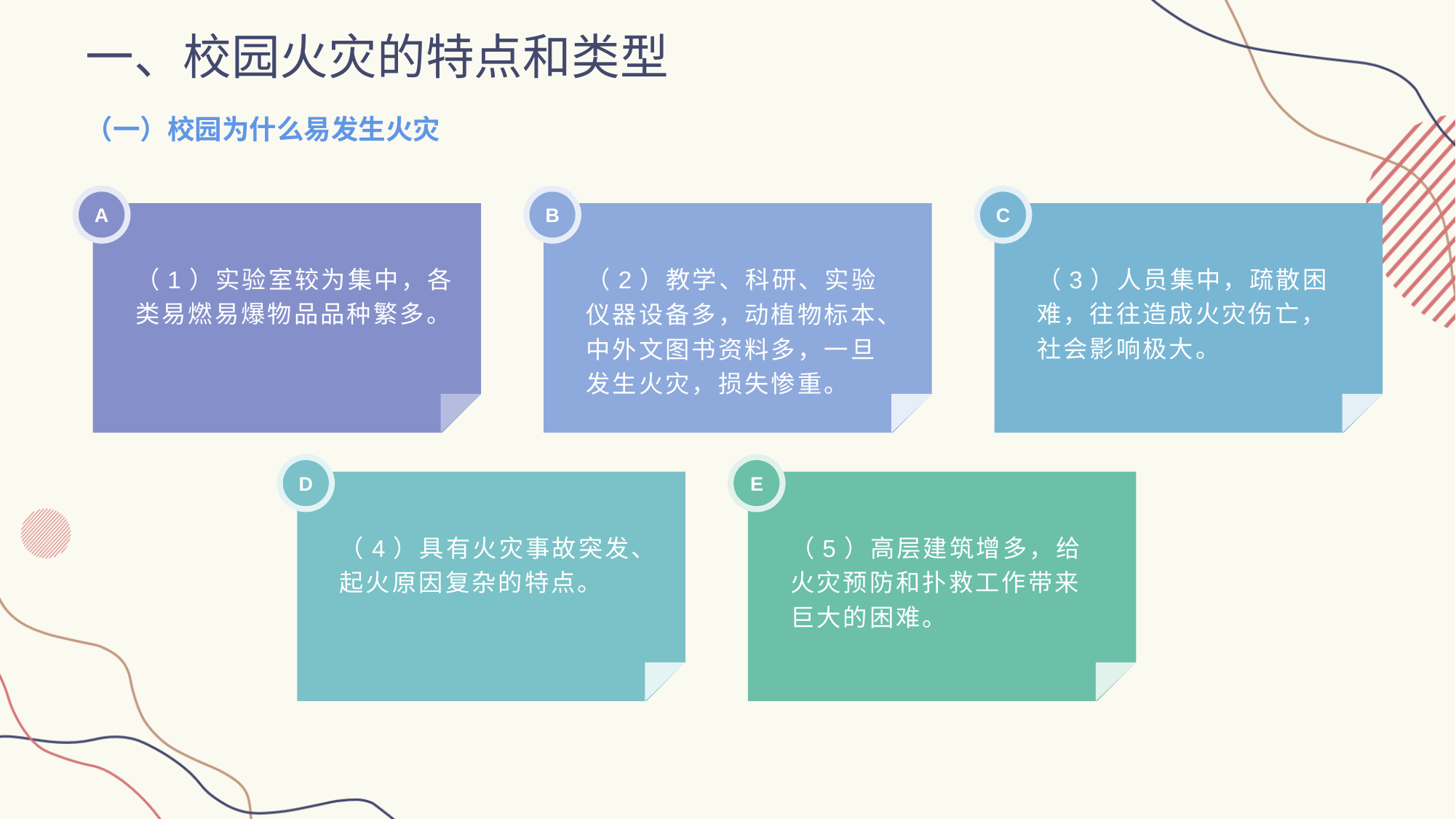

一、校园火灾的特点和类型
（一）校园为什么易发生火灾

A
B
C

（1）实验室较为集中，各类易燃易爆物品品种繁多。
（2）教学、科研、实验仪器设备多，动植物标本、中外文图书资料多，一旦发生火灾，损失惨重。
（3）人员集中，疏散困难，往往造成火灾伤亡，社会影响极大。

D
E

（4）具有火灾事故突发、起火原因复杂的特点。
（5）高层建筑增多，给火灾预防和扑救工作带来巨大的困难。